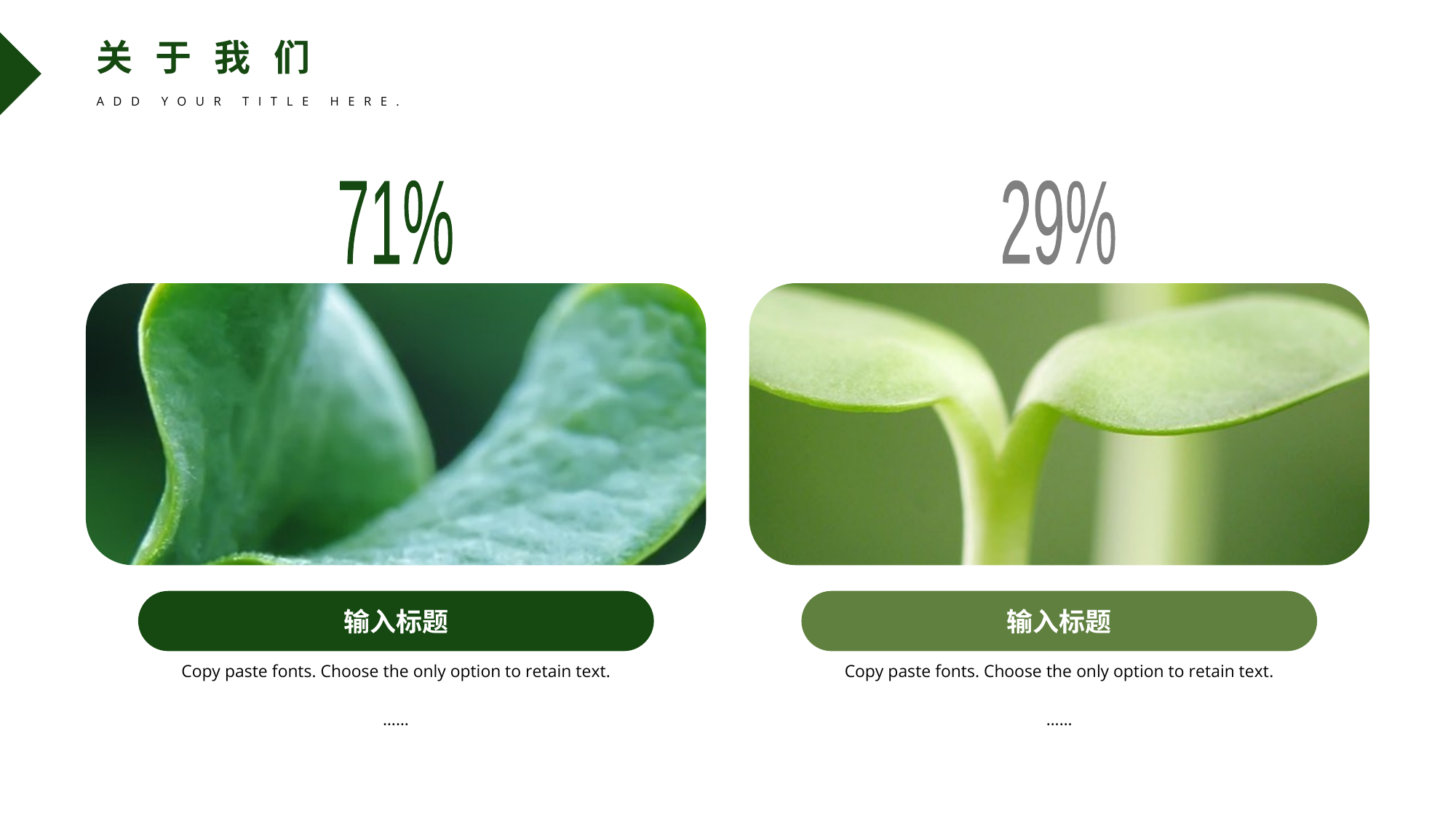

关于我们
ADD YOUR TITLE HERE.

71%
29%

输入标题
输入标题
Copy paste fonts. Choose the only option to retain text.

……
Copy paste fonts. Choose the only option to retain text.

……